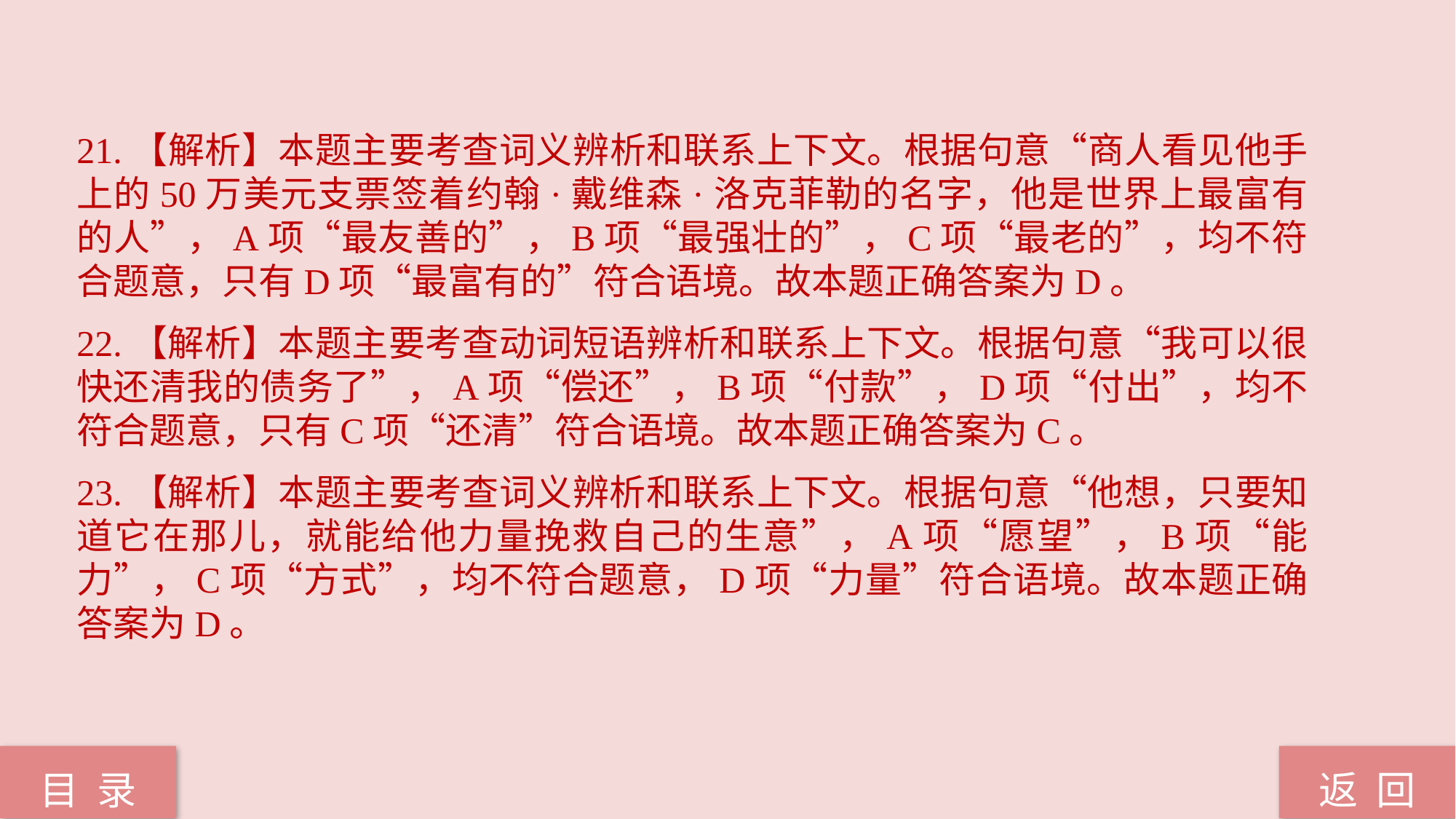

21.【解析】本题主要考查词义辨析和联系上下文。根据句意“商人看见他手上的50万美元支票签着约翰·戴维森·洛克菲勒的名字，他是世界上最富有的人”，A项“最友善的”，B项“最强壮的”，C项“最老的”，均不符合题意，只有D项“最富有的”符合语境。故本题正确答案为D。
22.【解析】本题主要考查动词短语辨析和联系上下文。根据句意“我可以很快还清我的债务了”，A项“偿还”，B项“付款”，D项“付出”，均不符合题意，只有C项“还清”符合语境。故本题正确答案为C。
23.【解析】本题主要考查词义辨析和联系上下文。根据句意“他想，只要知道它在那儿，就能给他力量挽救自己的生意”，A项“愿望”，B项“能力”，C项“方式”，均不符合题意，D项“力量”符合语境。故本题正确答案为D。
返  回